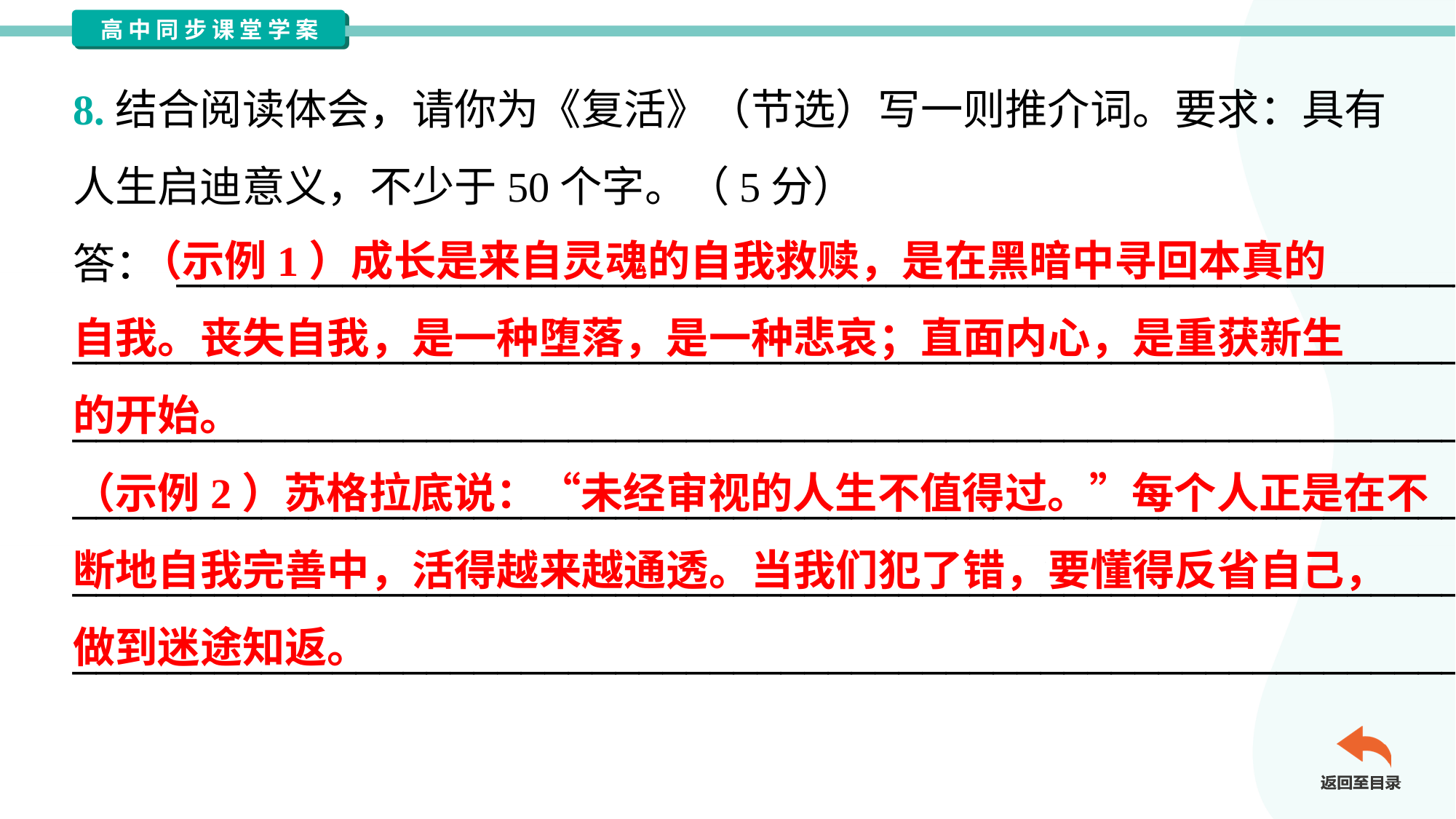

8.结合阅读体会，请你为《复活》（节选）写一则推介词。要求：具有
人生启迪意义，不少于50个字。（5分）
答： ________________________________________________________
_____________________________________________________________
_____________________________________________________________
_____________________________________________________________
_____________________________________________________________
_____________________________________________________________
      （示例1）成长是来自灵魂的自我救赎，是在黑暗中寻回本真的
自我。丧失自我，是一种堕落，是一种悲哀；直面内心，是重获新生
的开始。
（示例2）苏格拉底说：“未经审视的人生不值得过。”每个人正是在不
断地自我完善中，活得越来越通透。当我们犯了错，要懂得反省自己，
做到迷途知返。